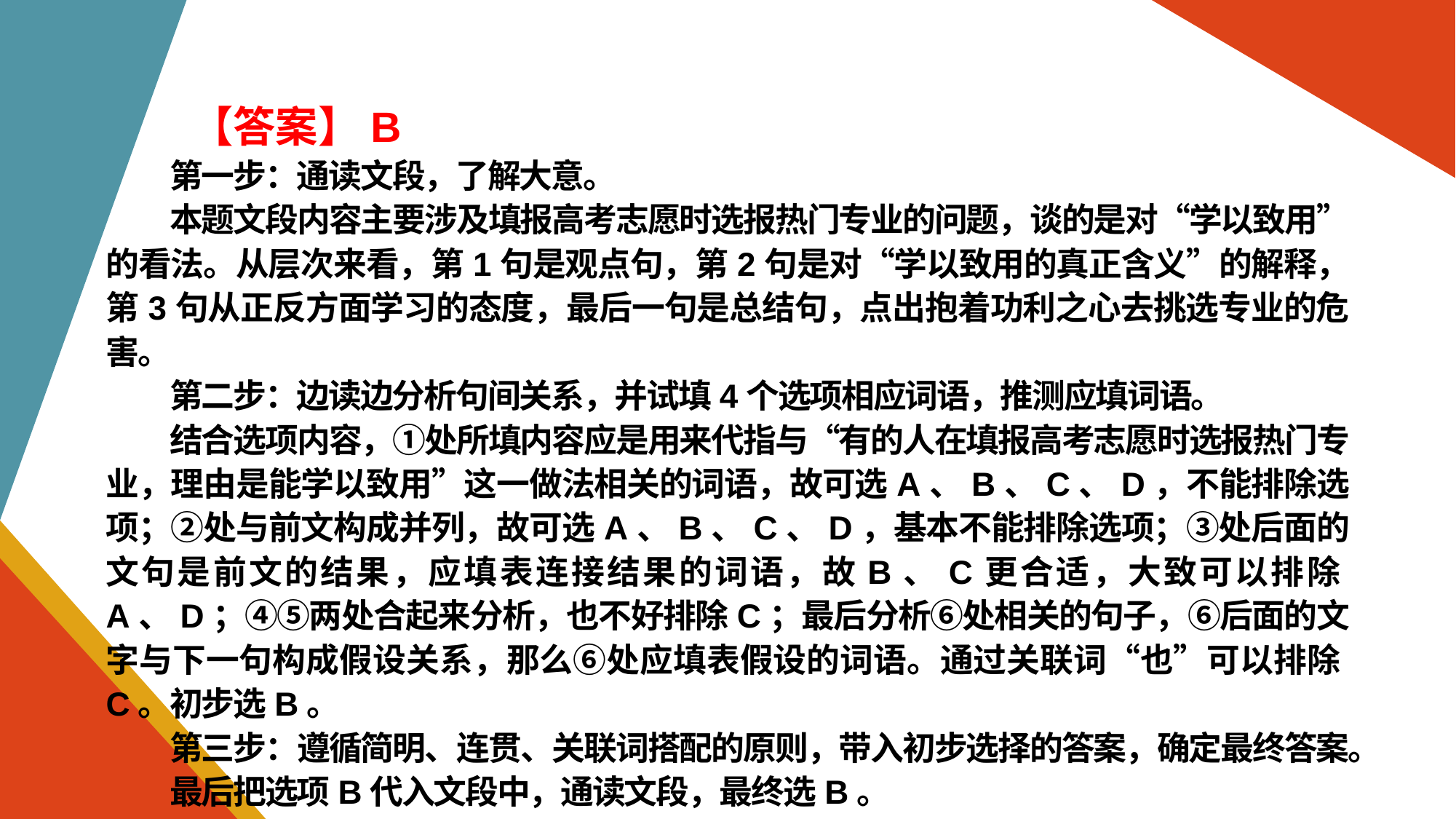

【答案】B
第一步：通读文段，了解大意。
本题文段内容主要涉及填报高考志愿时选报热门专业的问题，谈的是对“学以致用”的看法。从层次来看，第1句是观点句，第2句是对“学以致用的真正含义”的解释，第3句从正反方面学习的态度，最后一句是总结句，点出抱着功利之心去挑选专业的危害。
第二步：边读边分析句间关系，并试填4个选项相应词语，推测应填词语。
结合选项内容，①处所填内容应是用来代指与“有的人在填报高考志愿时选报热门专业，理由是能学以致用”这一做法相关的词语，故可选A、B、C、D，不能排除选项；②处与前文构成并列，故可选A、B、C、D，基本不能排除选项；③处后面的文句是前文的结果，应填表连接结果的词语，故B、C更合适，大致可以排除A、D；④⑤两处合起来分析，也不好排除C；最后分析⑥处相关的句子，⑥后面的文字与下一句构成假设关系，那么⑥处应填表假设的词语。通过关联词“也”可以排除C。初步选B。
第三步：遵循简明、连贯、关联词搭配的原则，带入初步选择的答案，确定最终答案。
最后把选项B代入文段中，通读文段，最终选B。